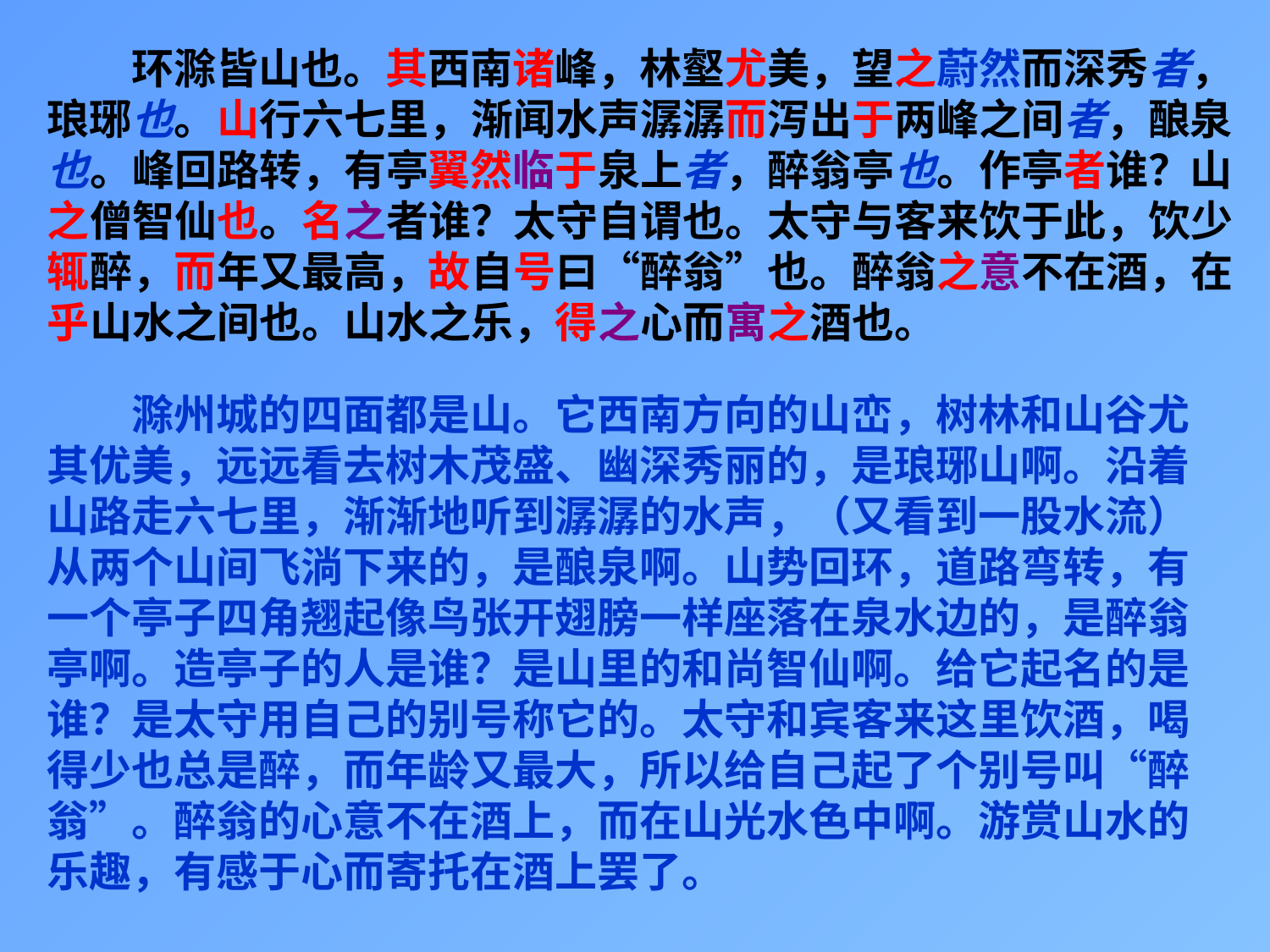

环滁皆山也。其西南诸峰，林壑尤美，望之蔚然而深秀者，琅琊也。山行六七里，渐闻水声潺潺而泻出于两峰之间者，酿泉也。峰回路转，有亭翼然临于泉上者，醉翁亭也。作亭者谁？山之僧智仙也。名之者谁？太守自谓也。太守与客来饮于此，饮少辄醉，而年又最高，故自号曰“醉翁”也。醉翁之意不在酒，在乎山水之间也。山水之乐，得之心而寓之酒也。
　　滁州城的四面都是山。它西南方向的山峦，树林和山谷尤其优美，远远看去树木茂盛、幽深秀丽的，是琅琊山啊。沿着山路走六七里，渐渐地听到潺潺的水声，（又看到一股水流）从两个山间飞淌下来的，是酿泉啊。山势回环，道路弯转，有一个亭子四角翘起像鸟张开翅膀一样座落在泉水边的，是醉翁亭啊。造亭子的人是谁？是山里的和尚智仙啊。给它起名的是谁？是太守用自己的别号称它的。太守和宾客来这里饮酒，喝得少也总是醉，而年龄又最大，所以给自己起了个别号叫“醉翁”。醉翁的心意不在酒上，而在山光水色中啊。游赏山水的乐趣，有感于心而寄托在酒上罢了。